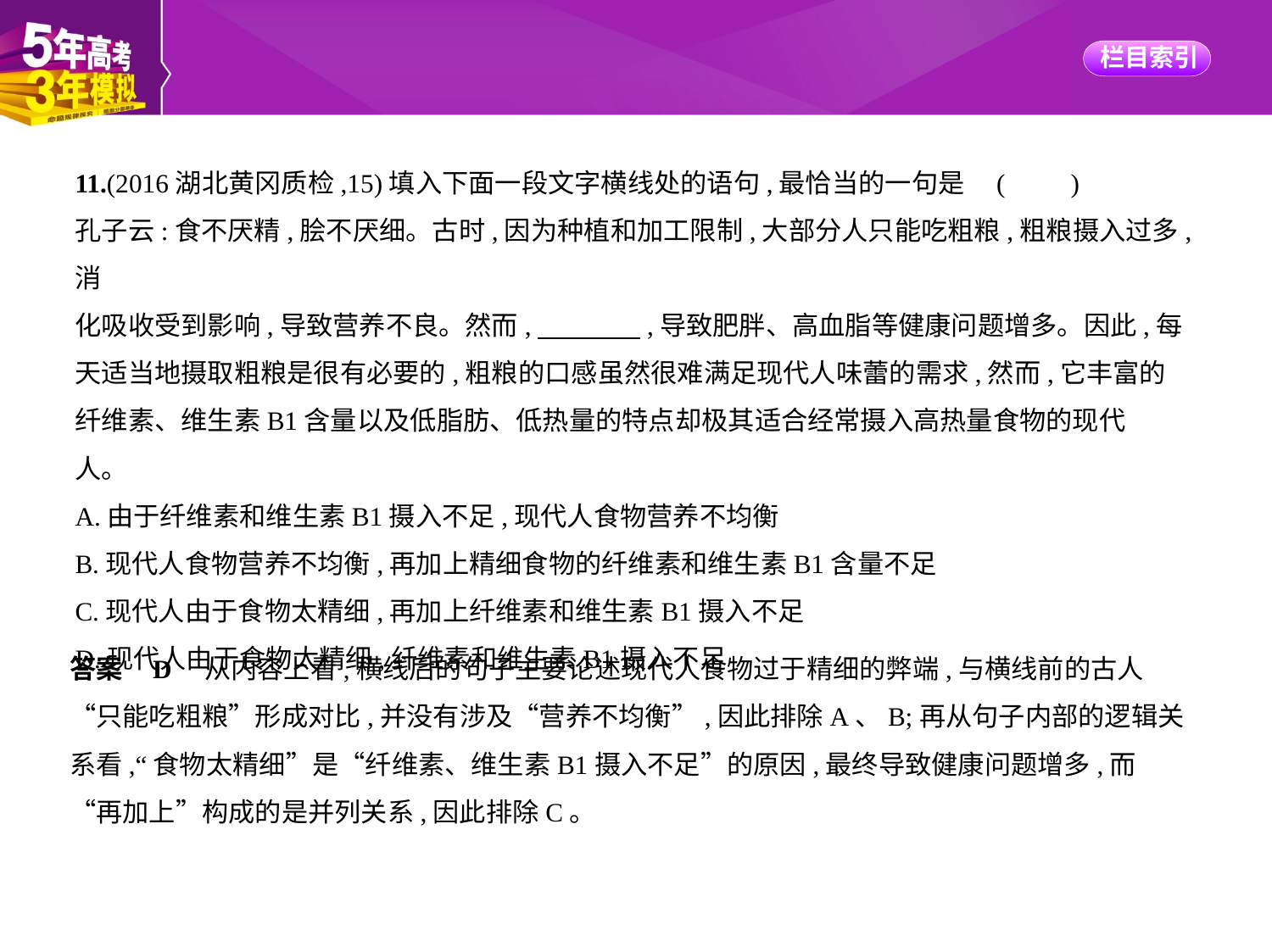

11.(2016湖北黄冈质检,15)填入下面一段文字横线处的语句,最恰当的一句是 (　　)
孔子云:食不厌精,脍不厌细。古时,因为种植和加工限制,大部分人只能吃粗粮,粗粮摄入过多,消
化吸收受到影响,导致营养不良。然而,　　　    ,导致肥胖、高血脂等健康问题增多。因此,每
天适当地摄取粗粮是很有必要的,粗粮的口感虽然很难满足现代人味蕾的需求,然而,它丰富的
纤维素、维生素B1含量以及低脂肪、低热量的特点却极其适合经常摄入高热量食物的现代
人。
A.由于纤维素和维生素B1摄入不足,现代人食物营养不均衡
B.现代人食物营养不均衡,再加上精细食物的纤维素和维生素B1含量不足
C.现代人由于食物太精细,再加上纤维素和维生素B1摄入不足
D.现代人由于食物太精细,纤维素和维生素B1摄入不足
答案    D　从内容上看,横线后的句子主要论述现代人食物过于精细的弊端,与横线前的古人
“只能吃粗粮”形成对比,并没有涉及“营养不均衡”,因此排除A、B;再从句子内部的逻辑关
系看,“食物太精细”是“纤维素、维生素B1摄入不足”的原因,最终导致健康问题增多,而
“再加上”构成的是并列关系,因此排除C。